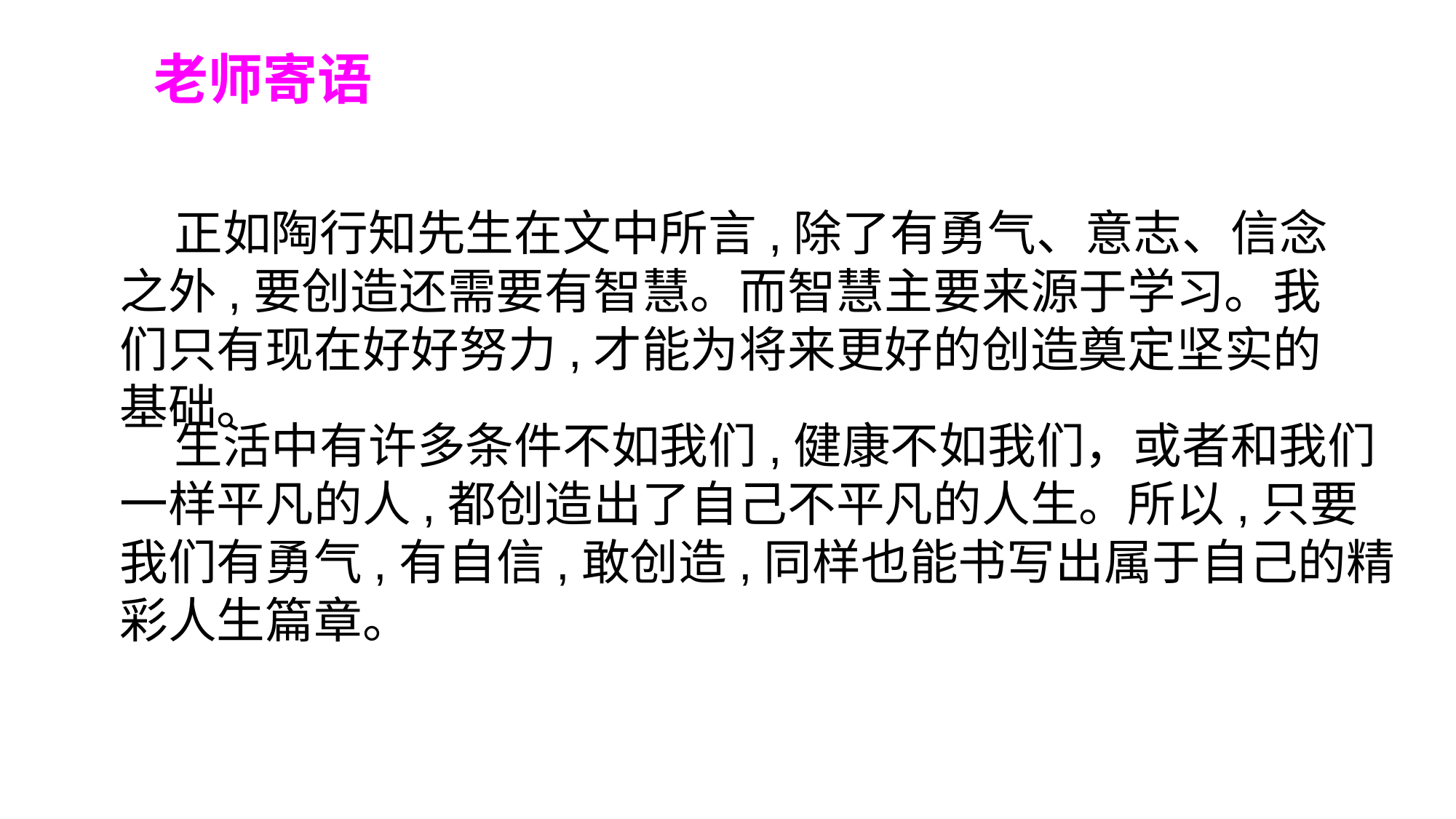

老师寄语
正如陶行知先生在文中所言,除了有勇气、意志、信念之外,要创造还需要有智慧。而智慧主要来源于学习。我们只有现在好好努力,才能为将来更好的创造奠定坚实的基础。
生活中有许多条件不如我们,健康不如我们，或者和我们一样平凡的人,都创造出了自己不平凡的人生。所以,只要我们有勇气,有自信,敢创造,同样也能书写出属于自己的精彩人生篇章。